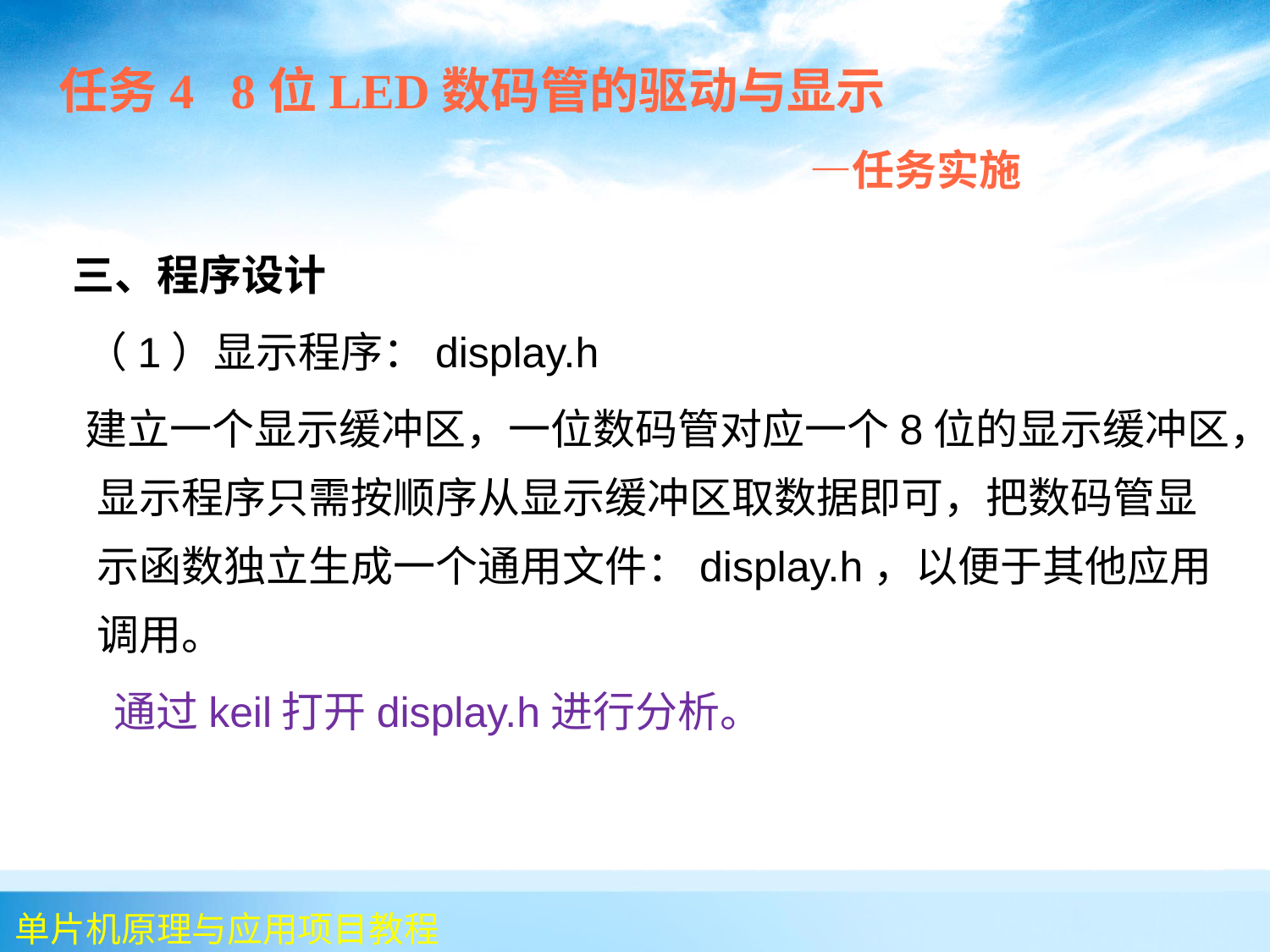

任务4   8位LED数码管的驱动与显示
                                                                     —任务实施
 三、程序设计
  （1）显示程序：display.h
  建立一个显示缓冲区，一位数码管对应一个8位的显示缓冲区，显示程序只需按顺序从显示缓冲区取数据即可，把数码管显示函数独立生成一个通用文件：display.h，以便于其他应用调用。
     通过keil打开display.h进行分析。